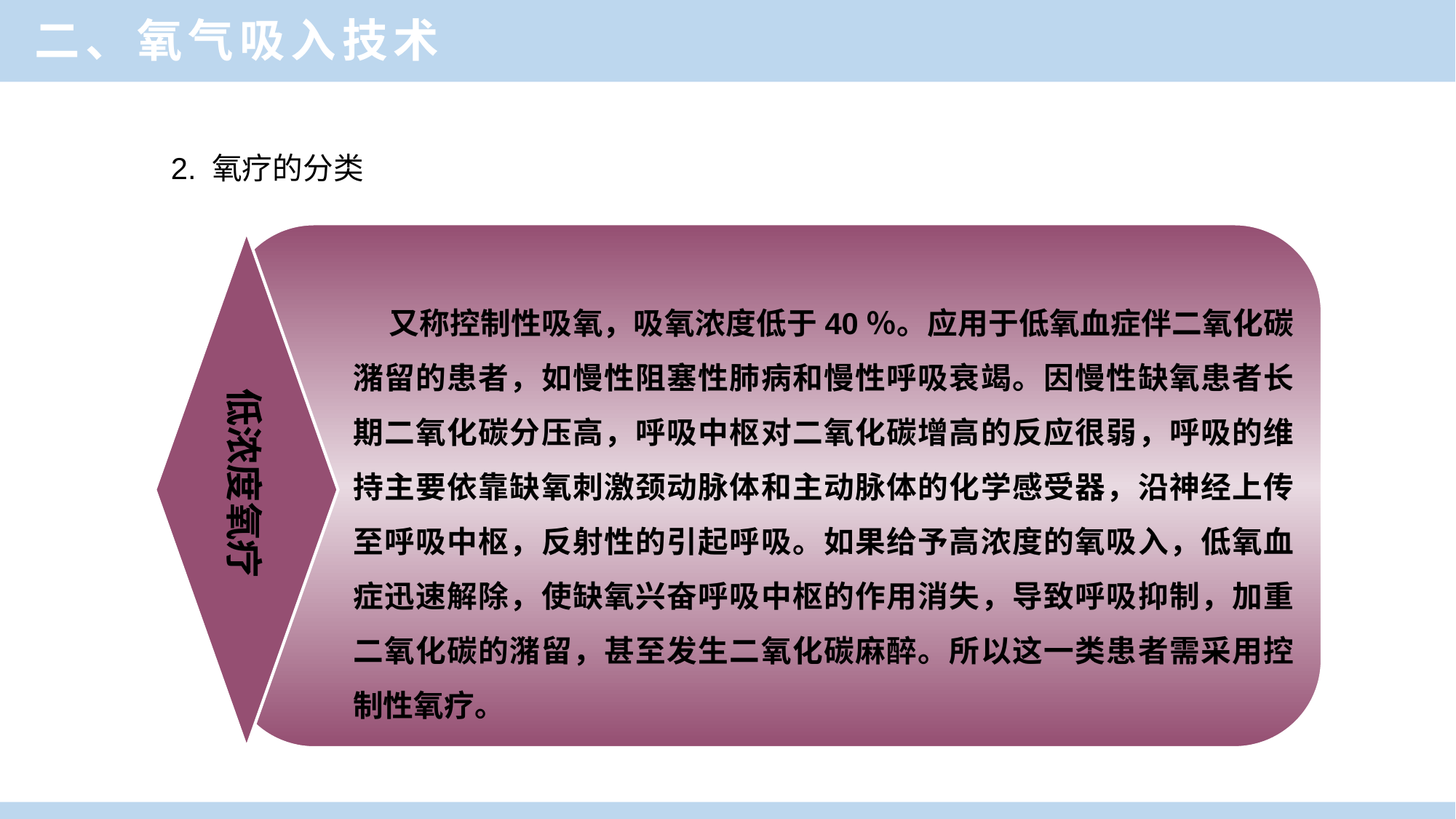

二、氧气吸入技术
2. 氧疗的分类

    又称控制性吸氧，吸氧浓度低于40％。应用于低氧血症伴二氧化碳潴留的患者，如慢性阻塞性肺病和慢性呼吸衰竭。因慢性缺氧患者长期二氧化碳分压高，呼吸中枢对二氧化碳增高的反应很弱，呼吸的维持主要依靠缺氧刺激颈动脉体和主动脉体的化学感受器，沿神经上传至呼吸中枢，反射性的引起呼吸。如果给予高浓度的氧吸入，低氧血症迅速解除，使缺氧兴奋呼吸中枢的作用消失，导致呼吸抑制，加重二氧化碳的潴留，甚至发生二氧化碳麻醉。所以这一类患者需采用控制性氧疗。
低浓度氧疗